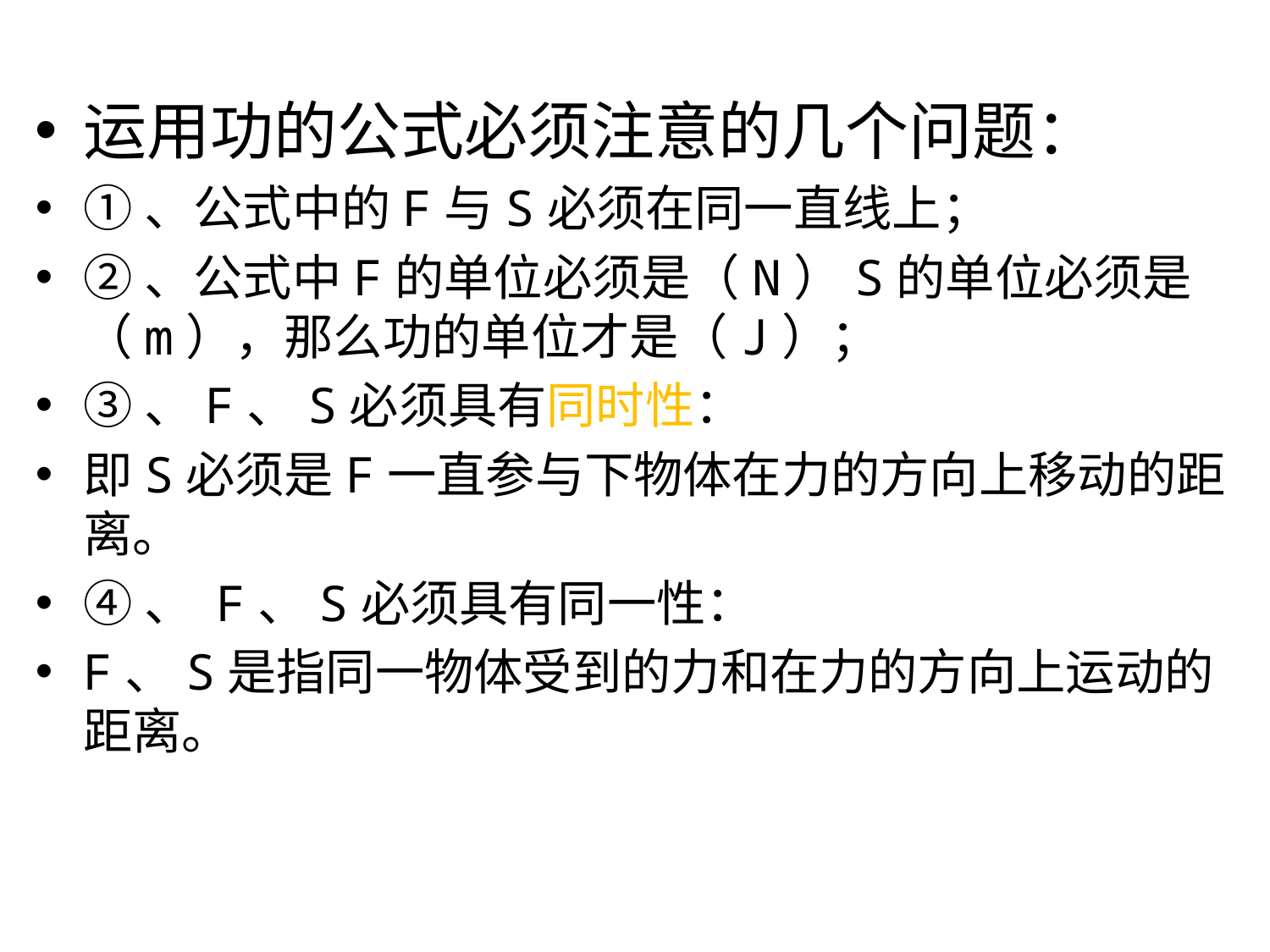

运用功的公式必须注意的几个问题：
①、公式中的F与S必须在同一直线上；
②、公式中F的单位必须是（N）S的单位必须是（m），那么功的单位才是（J）；
③、F、S必须具有同时性：
即S必须是F一直参与下物体在力的方向上移动的距离。
④、 F、S必须具有同一性：
F、S是指同一物体受到的力和在力的方向上运动的距离。